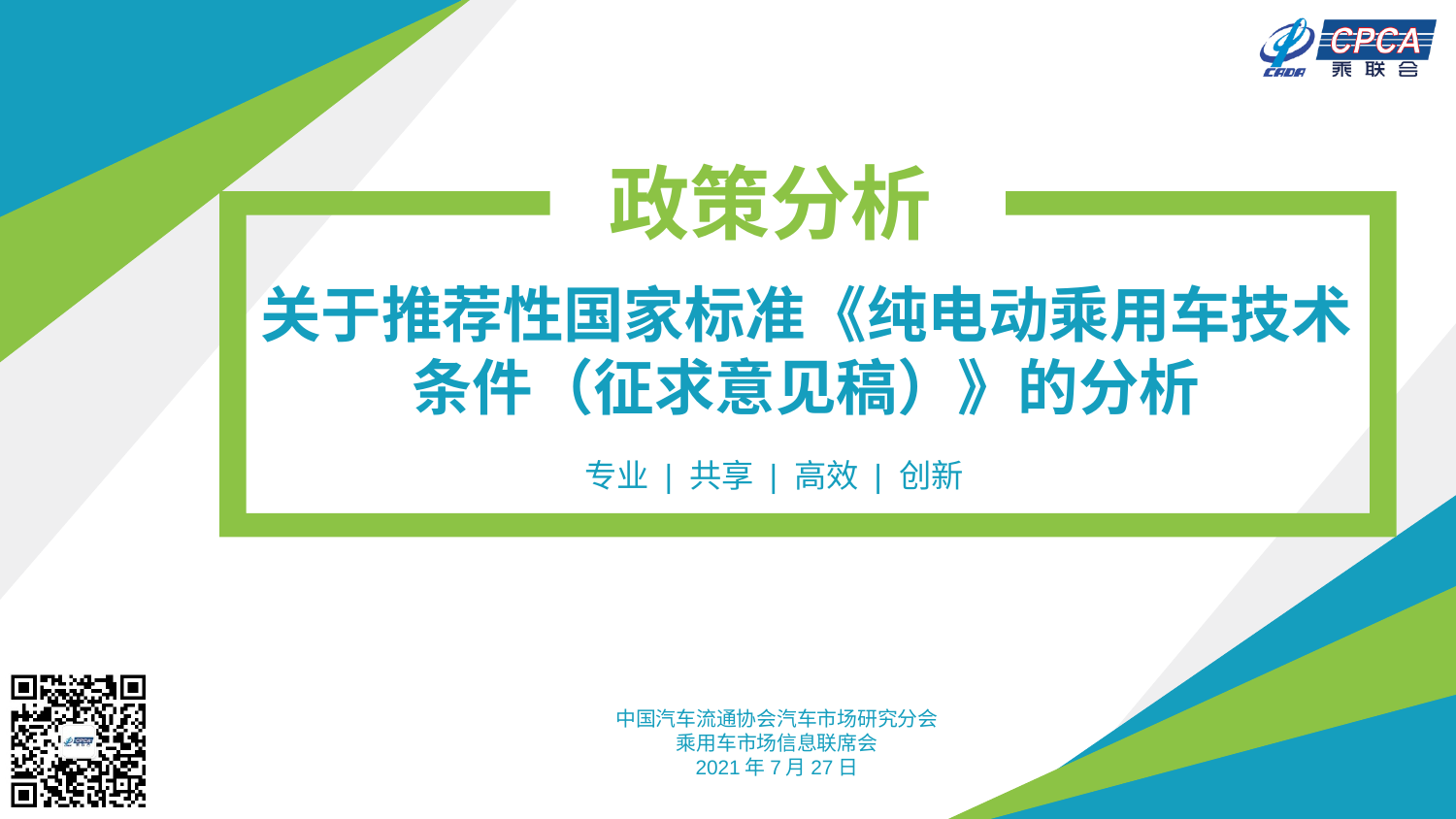

关于推荐性国家标准《纯电动乘用车技术条件（征求意见稿）》的分析
中国汽车流通协会汽车市场研究分会
乘用车市场信息联席会
2021年7月27日